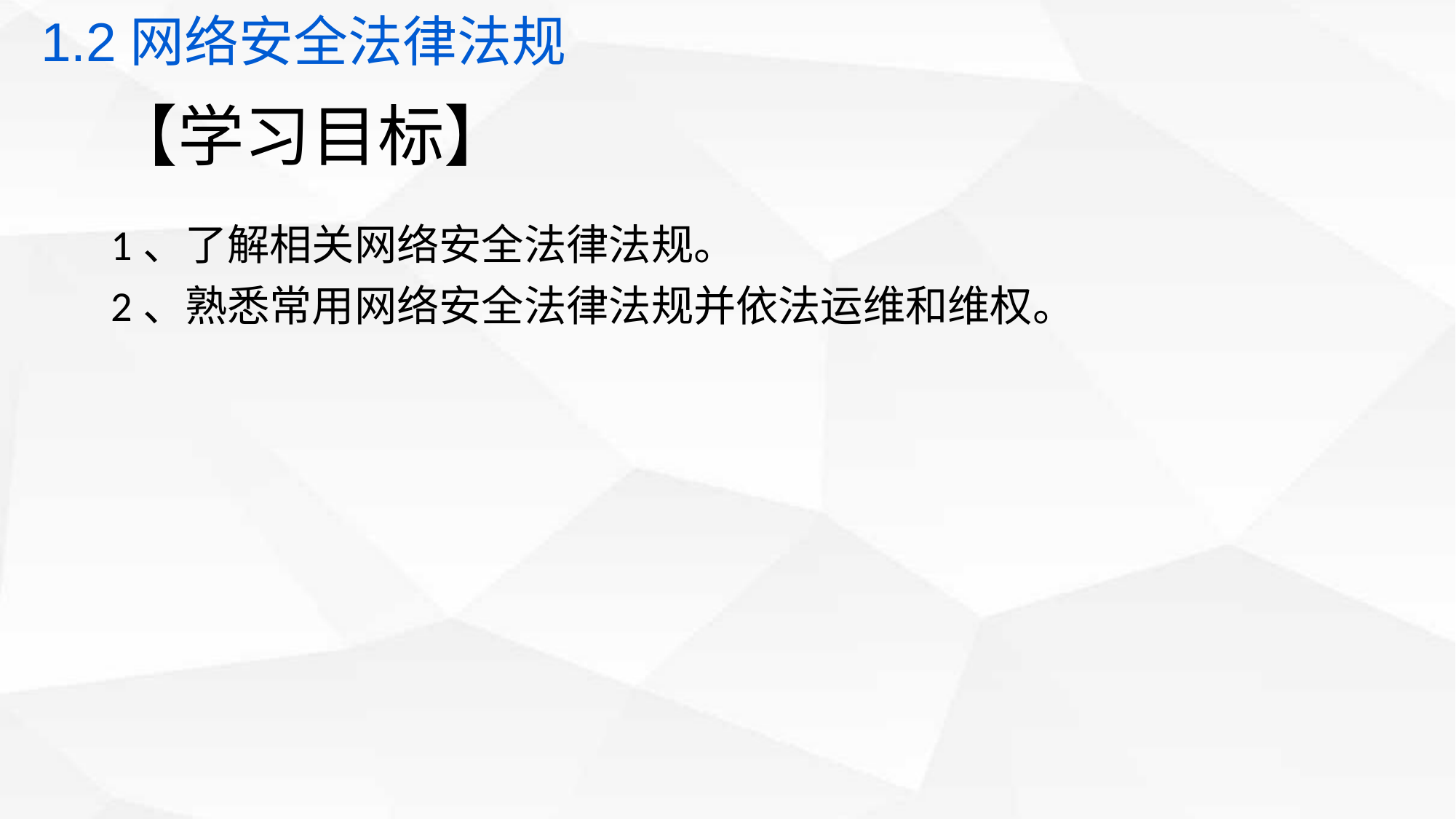

1.2网络安全法律法规
# 【学习目标】
1、了解相关网络安全法律法规。
2、熟悉常用网络安全法律法规并依法运维和维权。